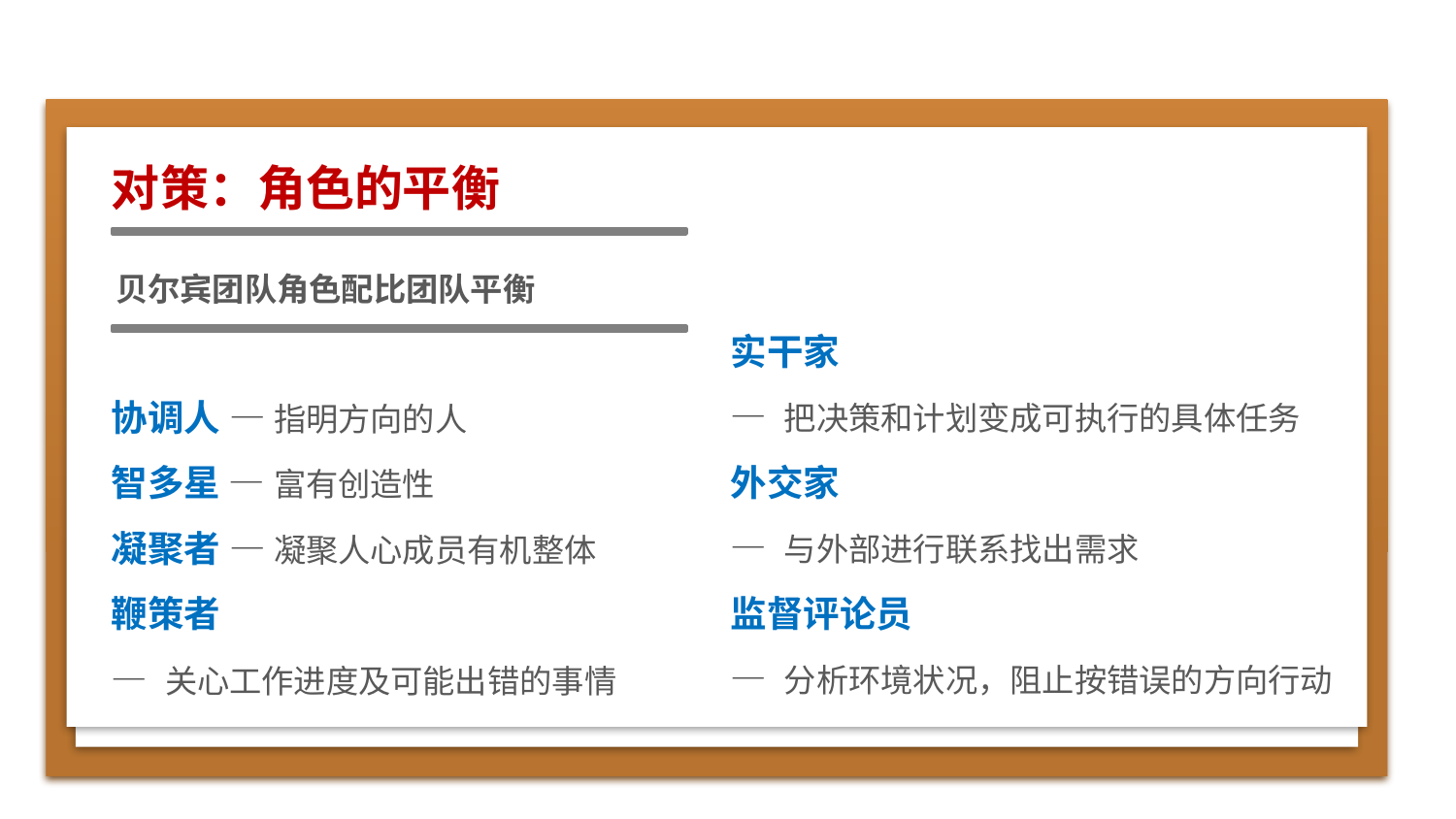

对策：角色的平衡

贝尔宾团队角色配比团队平衡
实干家
— 把决策和计划变成可执行的具体任务
外交家
— 与外部进行联系找出需求
监督评论员
— 分析环境状况，阻止按错误的方向行动

协调人 — 指明方向的人
智多星 — 富有创造性
凝聚者 — 凝聚人心成员有机整体
鞭策者
— 关心工作进度及可能出错的事情